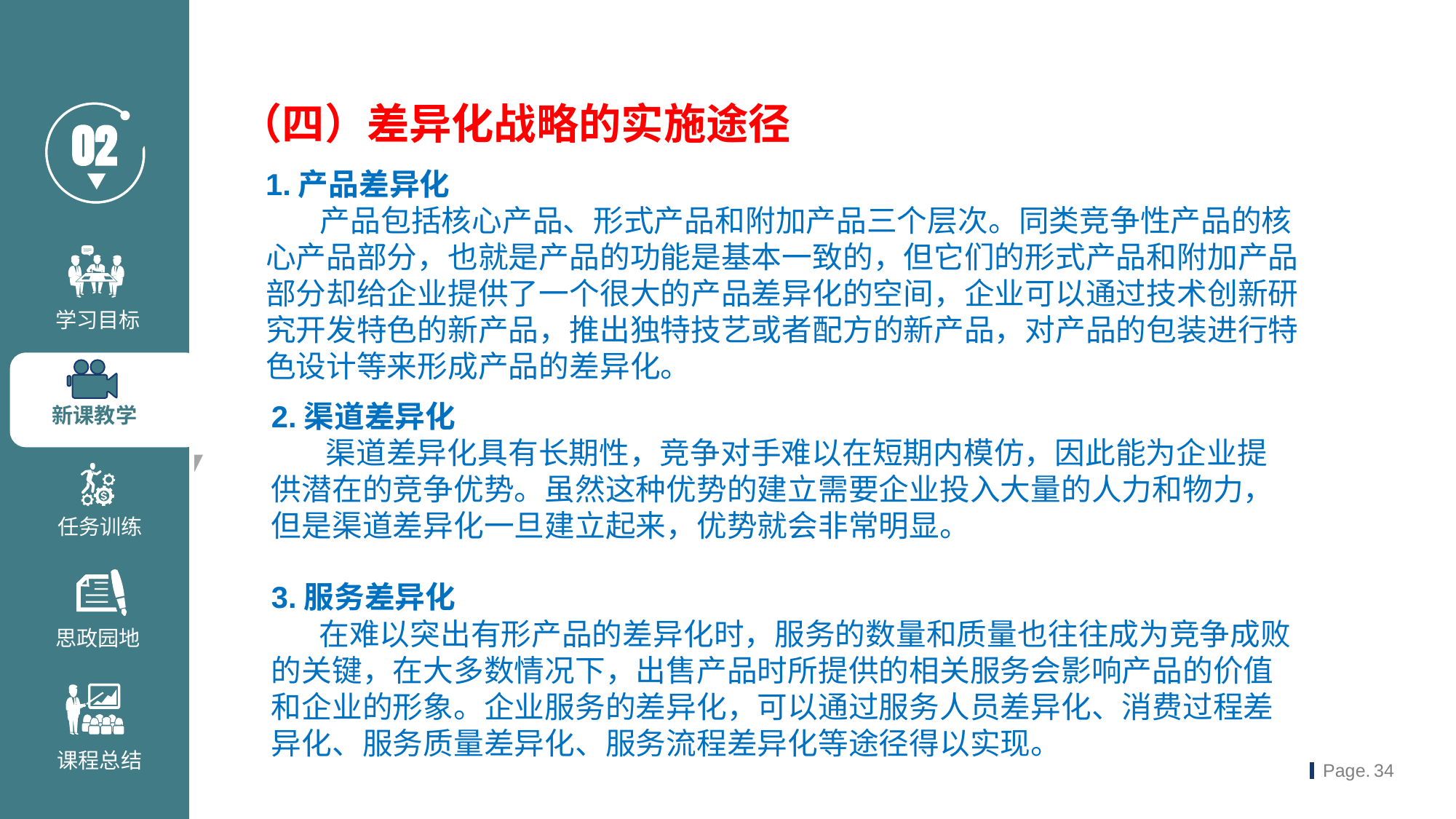

（四）差异化战略的实施途径
1.产品差异化
       产品包括核心产品、形式产品和附加产品三个层次。同类竞争性产品的核心产品部分，也就是产品的功能是基本一致的，但它们的形式产品和附加产品部分却给企业提供了一个很大的产品差异化的空间，企业可以通过技术创新研究开发特色的新产品，推出独特技艺或者配方的新产品，对产品的包装进行特色设计等来形成产品的差异化。
2.渠道差异化
       渠道差异化具有长期性，竞争对手难以在短期内模仿，因此能为企业提供潜在的竞争优势。虽然这种优势的建立需要企业投入大量的人力和物力，但是渠道差异化一旦建立起来，优势就会非常明显。
3.服务差异化
      在难以突出有形产品的差异化时，服务的数量和质量也往往成为竞争成败的关键，在大多数情况下，出售产品时所提供的相关服务会影响产品的价值和企业的形象。企业服务的差异化，可以通过服务人员差异化、消费过程差异化、服务质量差异化、服务流程差异化等途径得以实现。